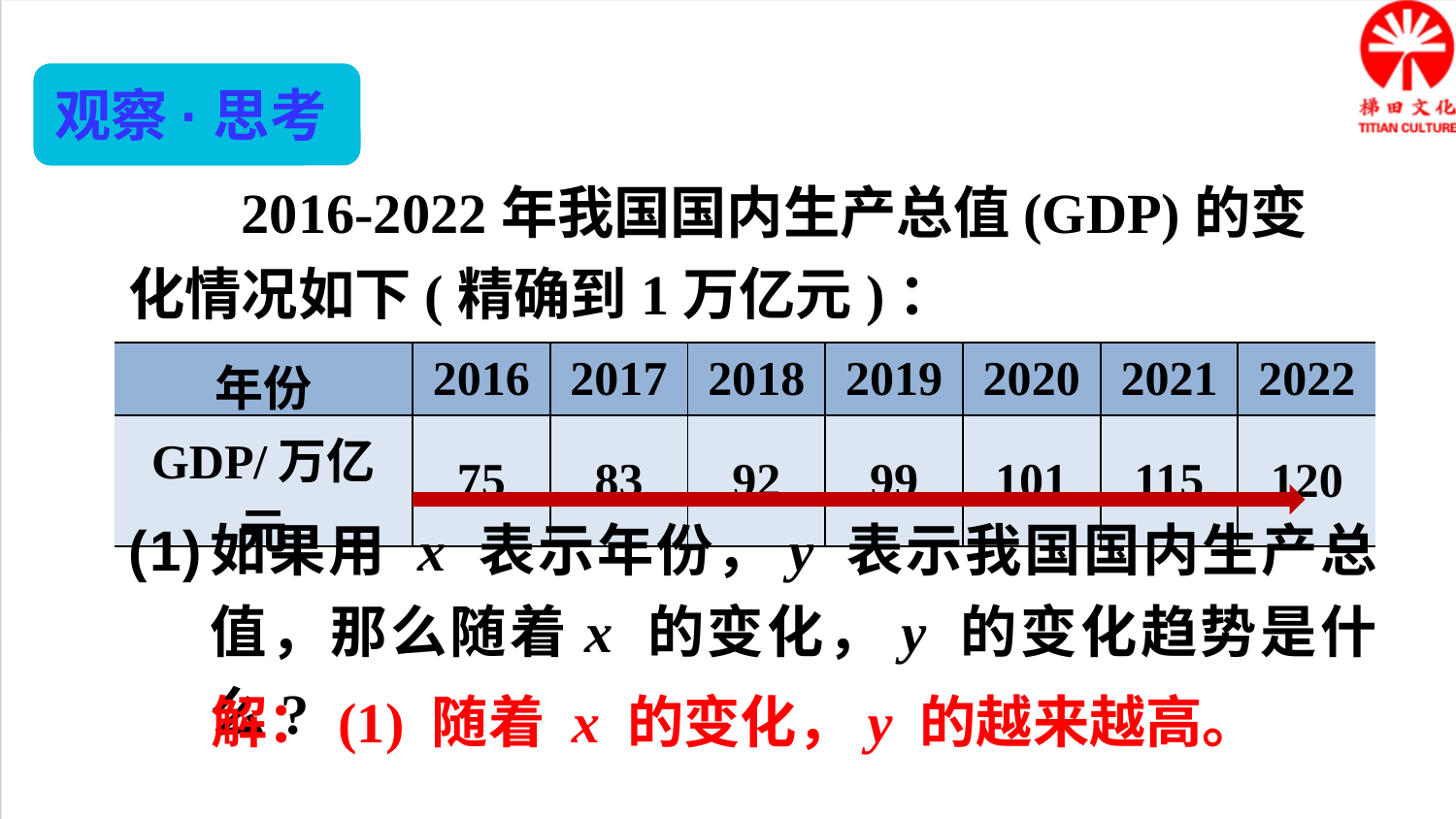

观察·思考
        2016-2022年我国国内生产总值(GDP)的变化情况如下(精确到1万亿元)：
| 年份 | 2016 | 2017 | 2018 | 2019 | 2020 | 2021 | 2022 |
| --- | --- | --- | --- | --- | --- | --- | --- |
| GDP/万亿元 | 75 | 83 | 92 | 99 | 101 | 115 | 120 |

如果用 x 表示年份，y 表示我国国内生产总值，那么随着x 的变化，y 的变化趋势是什么?
解：(1) 随着 x 的变化，y 的越来越高。